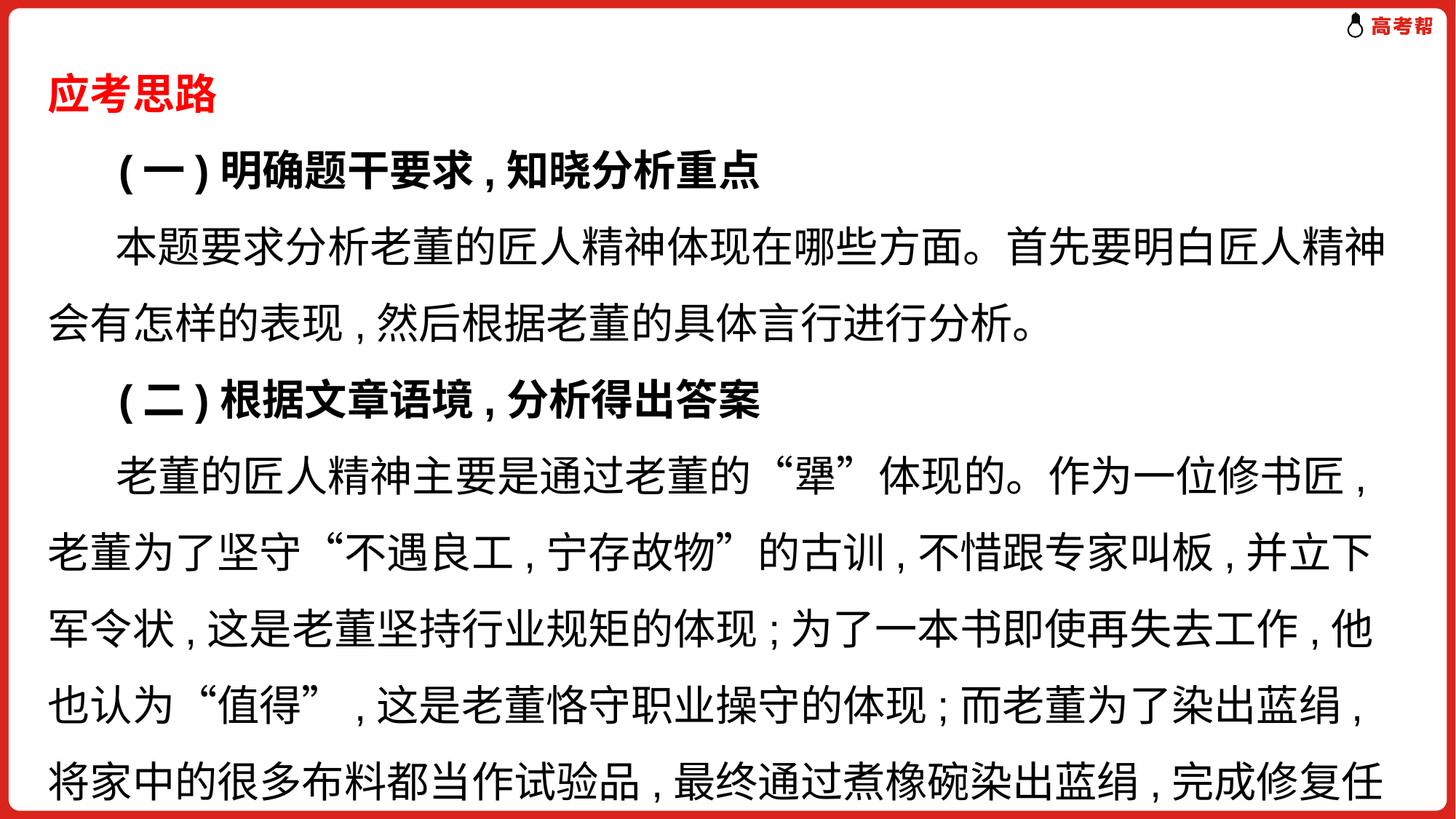

应考思路
      (一)明确题干要求,知晓分析重点
      本题要求分析老董的匠人精神体现在哪些方面。首先要明白匠人精神会有怎样的表现,然后根据老董的具体言行进行分析。
      (二)根据文章语境,分析得出答案
      老董的匠人精神主要是通过老董的“犟”体现的。作为一位修书匠,老董为了坚守“不遇良工,宁存故物”的古训,不惜跟专家叫板,并立下军令状,这是老董坚持行业规矩的体现;为了一本书即使再失去工作,他也认为“值得”,这是老董恪守职业操守的体现;而老董为了染出蓝绢,将家中的很多布料都当作试验品,最终通过煮橡碗染出蓝绢,完成修复任务,体现了老董